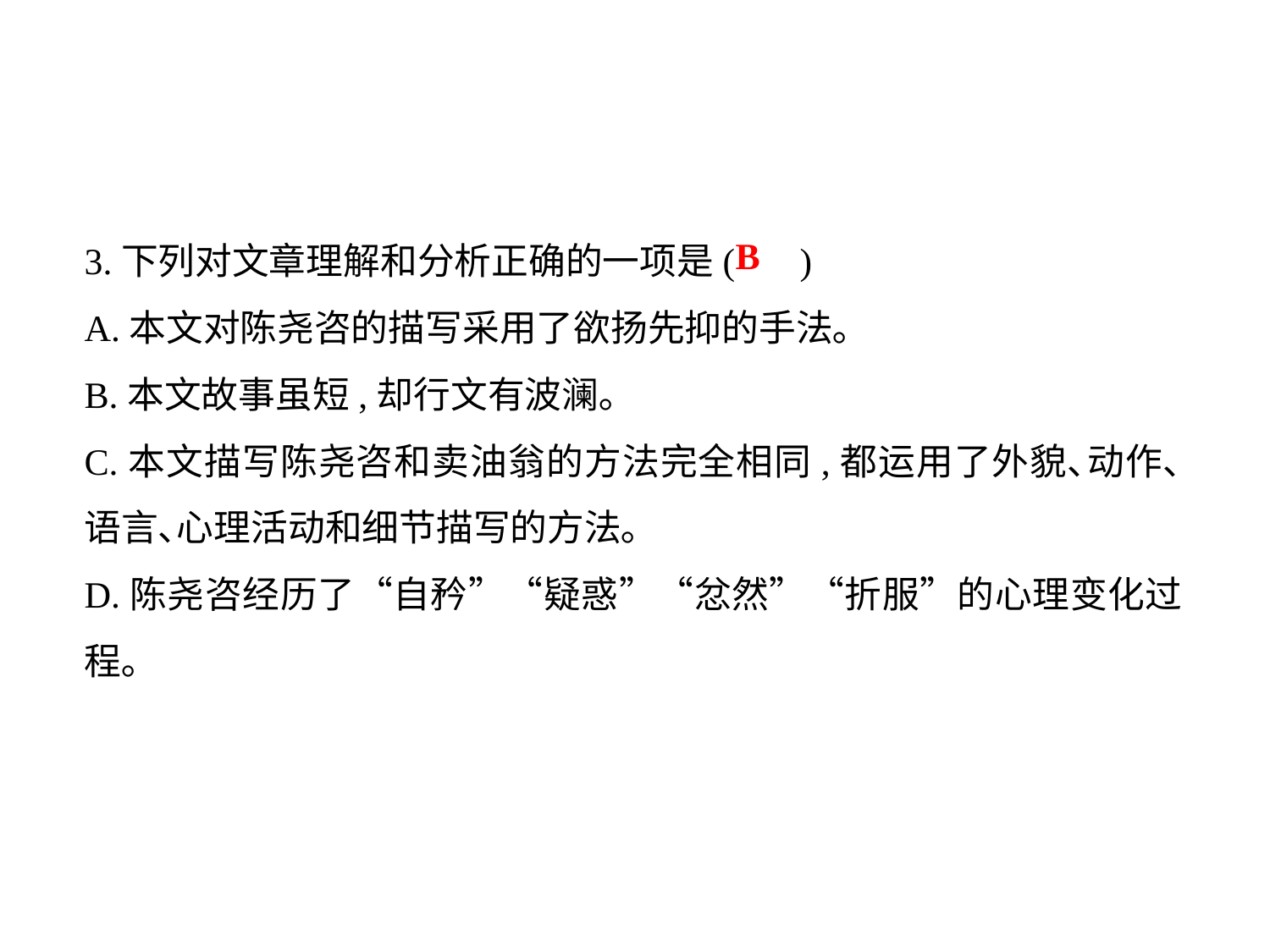

3.下列对文章理解和分析正确的一项是(       )
A.本文对陈尧咨的描写采用了欲扬先抑的手法｡
B.本文故事虽短,却行文有波澜｡
C.本文描写陈尧咨和卖油翁的方法完全相同,都运用了外貌､动作､语言､心理活动和细节描写的方法｡
D.陈尧咨经历了“自矜”“疑惑”“忿然”“折服”的心理变化过程｡
B